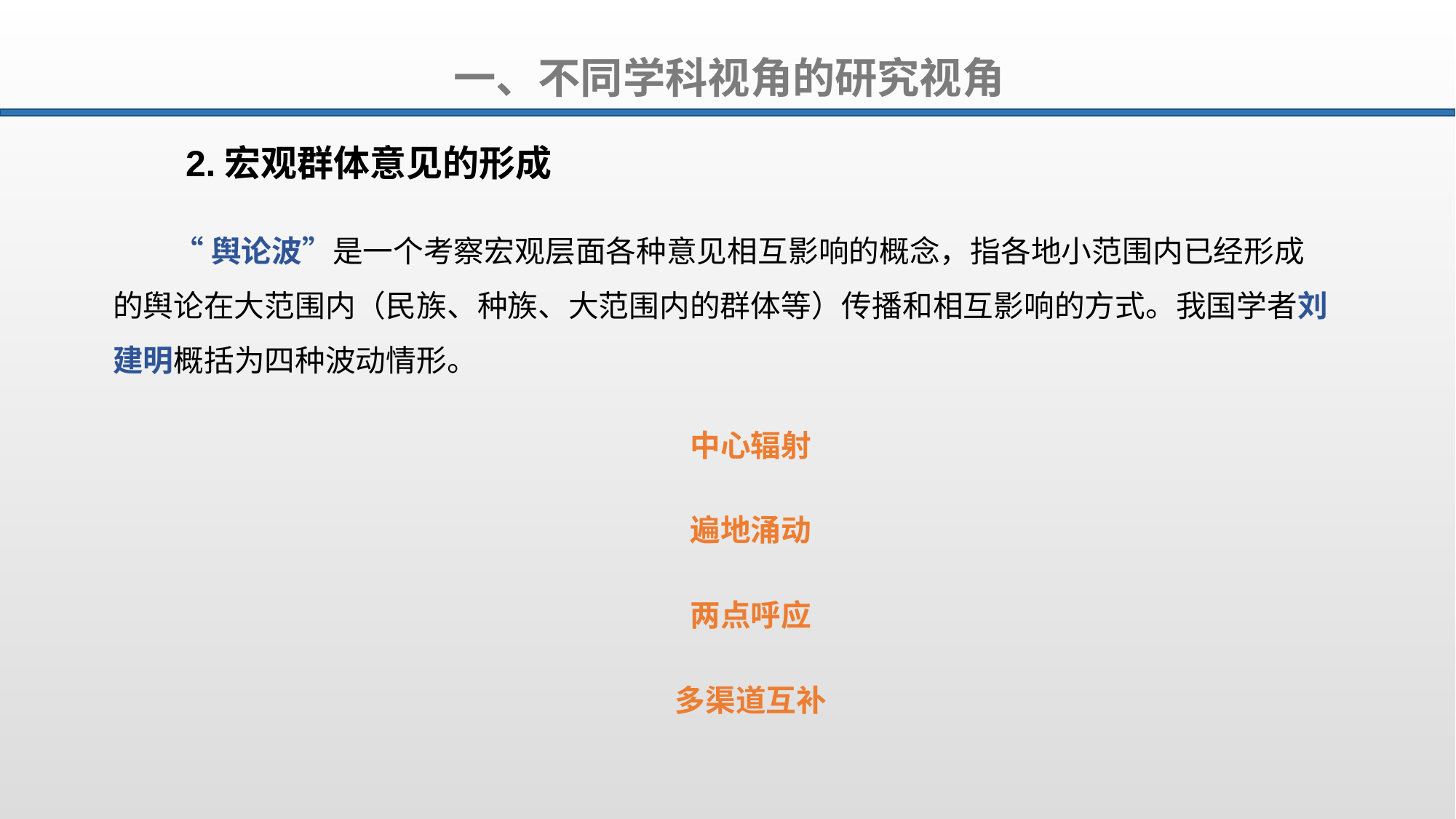

一、不同学科视角的研究视角

2.宏观群体意见的形成
“舆论波”是一个考察宏观层面各种意见相互影响的概念，指各地小范围内已经形成的舆论在大范围内（民族、种族、大范围内的群体等）传播和相互影响的方式。我国学者刘建明概括为四种波动情形。
中心辐射
遍地涌动
两点呼应
多渠道互补